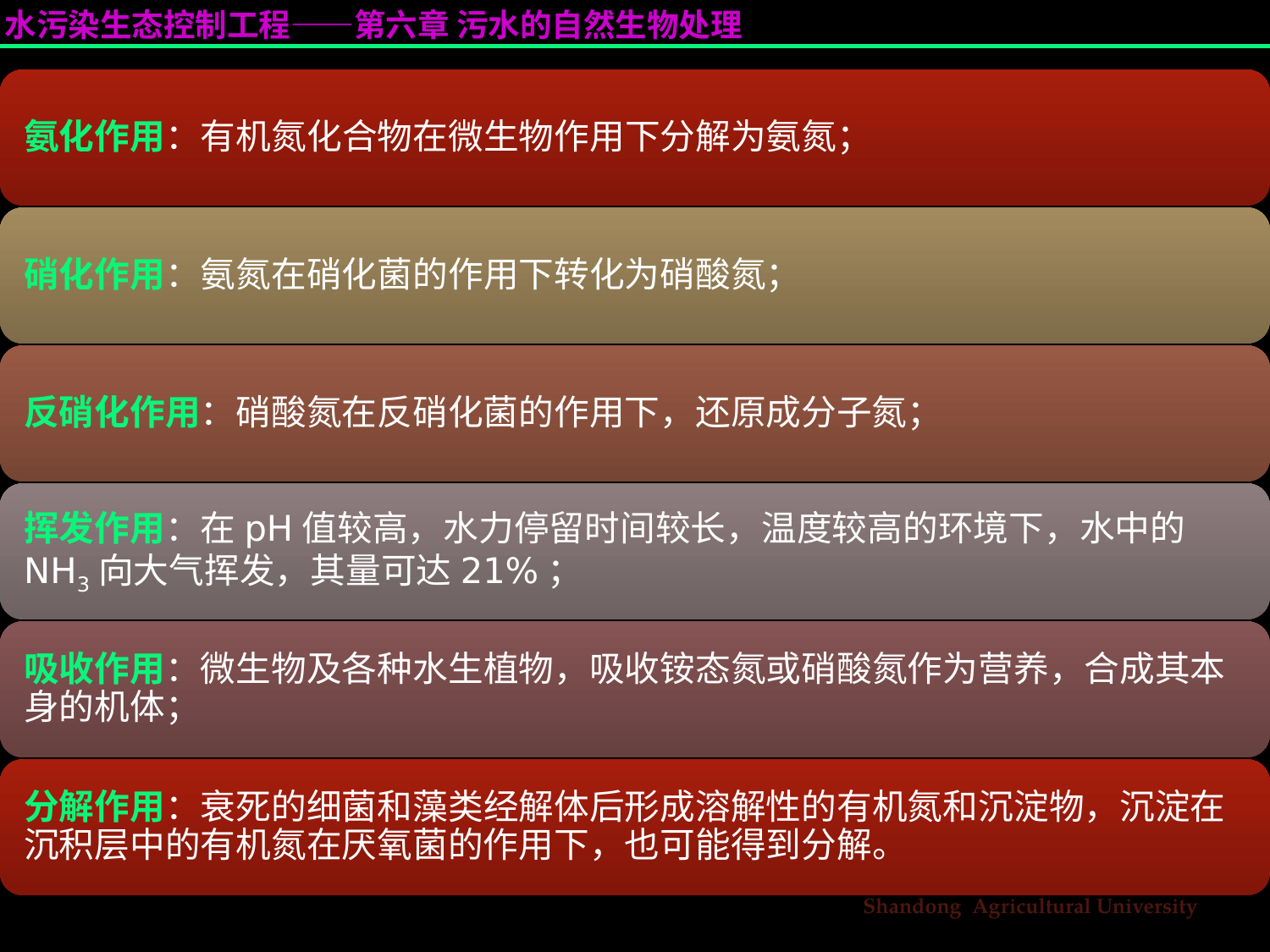

氨化作用：有机氮化合物在微生物作用下分解为氨氮；
硝化作用：氨氮在硝化菌的作用下转化为硝酸氮；
反硝化作用：硝酸氮在反硝化菌的作用下，还原成分子氮；
挥发作用：在pH值较高，水力停留时间较长，温度较高的环境下，水中的NH3向大气挥发，其量可达21%；
吸收作用：微生物及各种水生植物，吸收铵态氮或硝酸氮作为营养，合成其本身的机体；
分解作用：衰死的细菌和藻类经解体后形成溶解性的有机氮和沉淀物，沉淀在沉积层中的有机氮在厌氧菌的作用下，也可能得到分解。